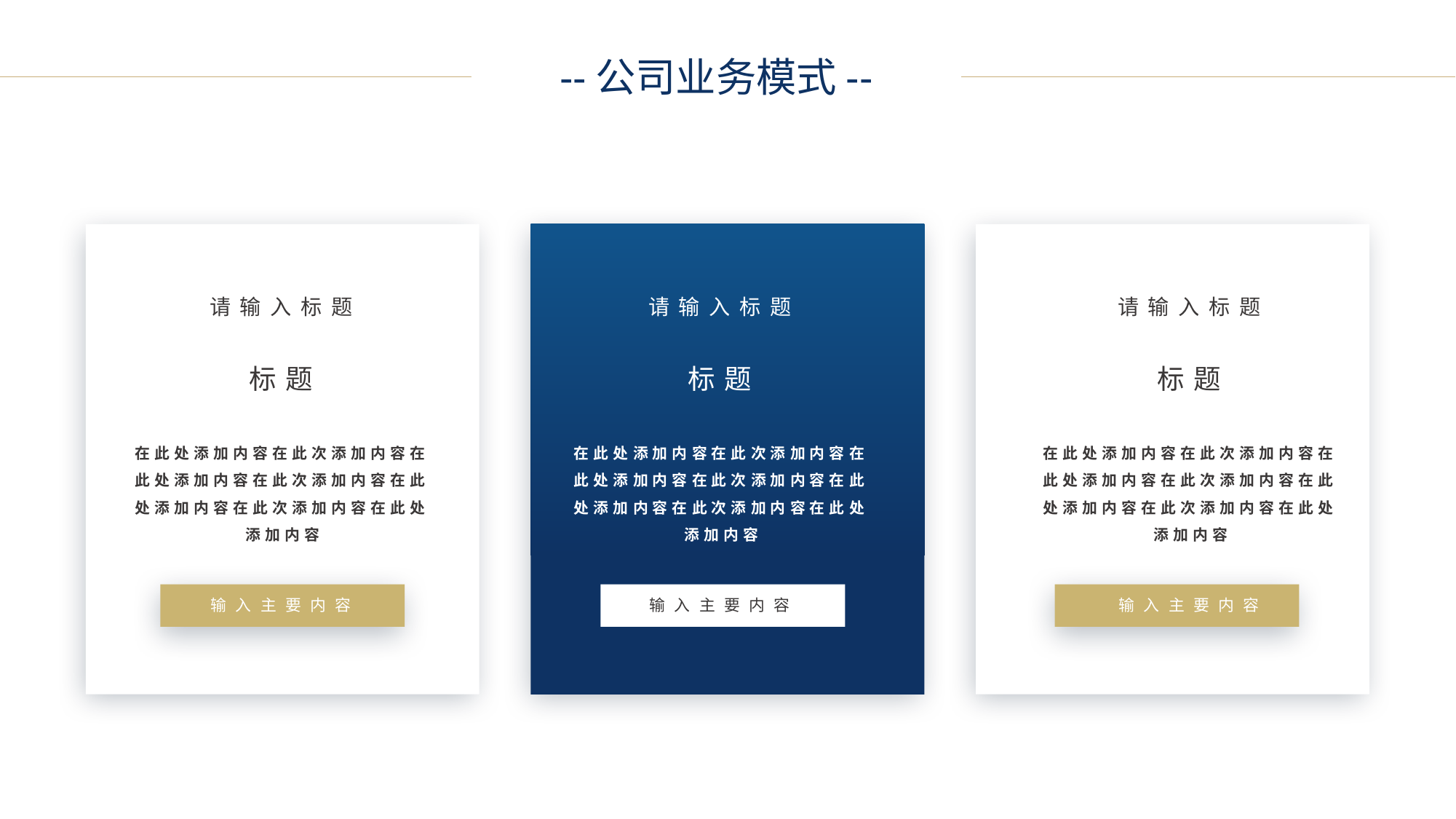

--公司业务模式--

请输入标题
请输入标题
请输入标题
标题
标题
标题
在此处添加内容在此次添加内容在此处添加内容在此次添加内容在此处添加内容在此次添加内容在此处添加内容
在此处添加内容在此次添加内容在此处添加内容在此次添加内容在此处添加内容在此次添加内容在此处添加内容
在此处添加内容在此次添加内容在此处添加内容在此次添加内容在此处添加内容在此次添加内容在此处添加内容

输入主要内容
输入主要内容
输入主要内容